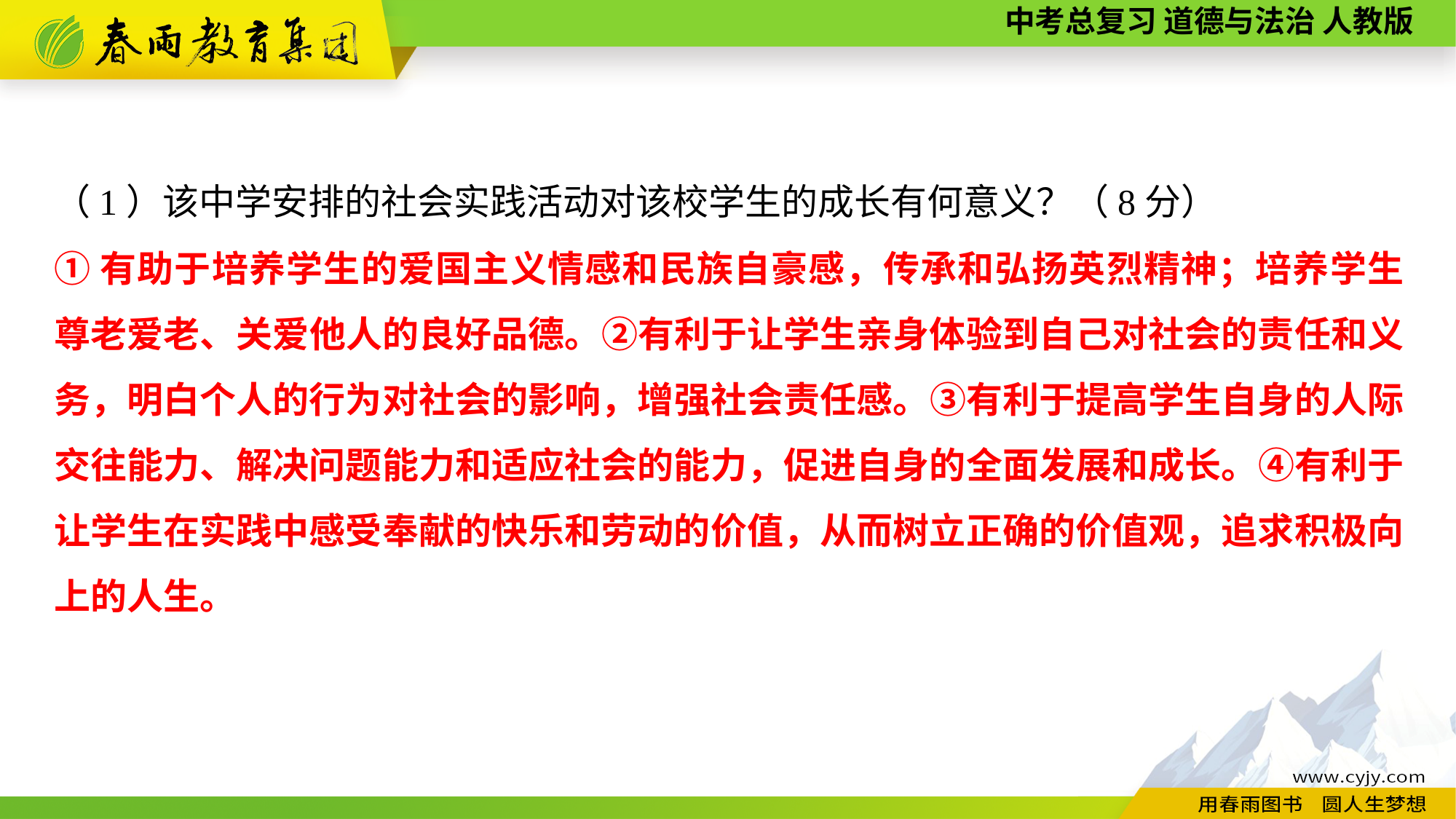

（1）该中学安排的社会实践活动对该校学生的成长有何意义？（8分）
①有助于培养学生的爱国主义情感和民族自豪感，传承和弘扬英烈精神；培养学生尊老爱老、关爱他人的良好品德。②有利于让学生亲身体验到自己对社会的责任和义务，明白个人的行为对社会的影响，增强社会责任感。③有利于提高学生自身的人际交往能力、解决问题能力和适应社会的能力，促进自身的全面发展和成长。④有利于让学生在实践中感受奉献的快乐和劳动的价值，从而树立正确的价值观，追求积极向上的人生。